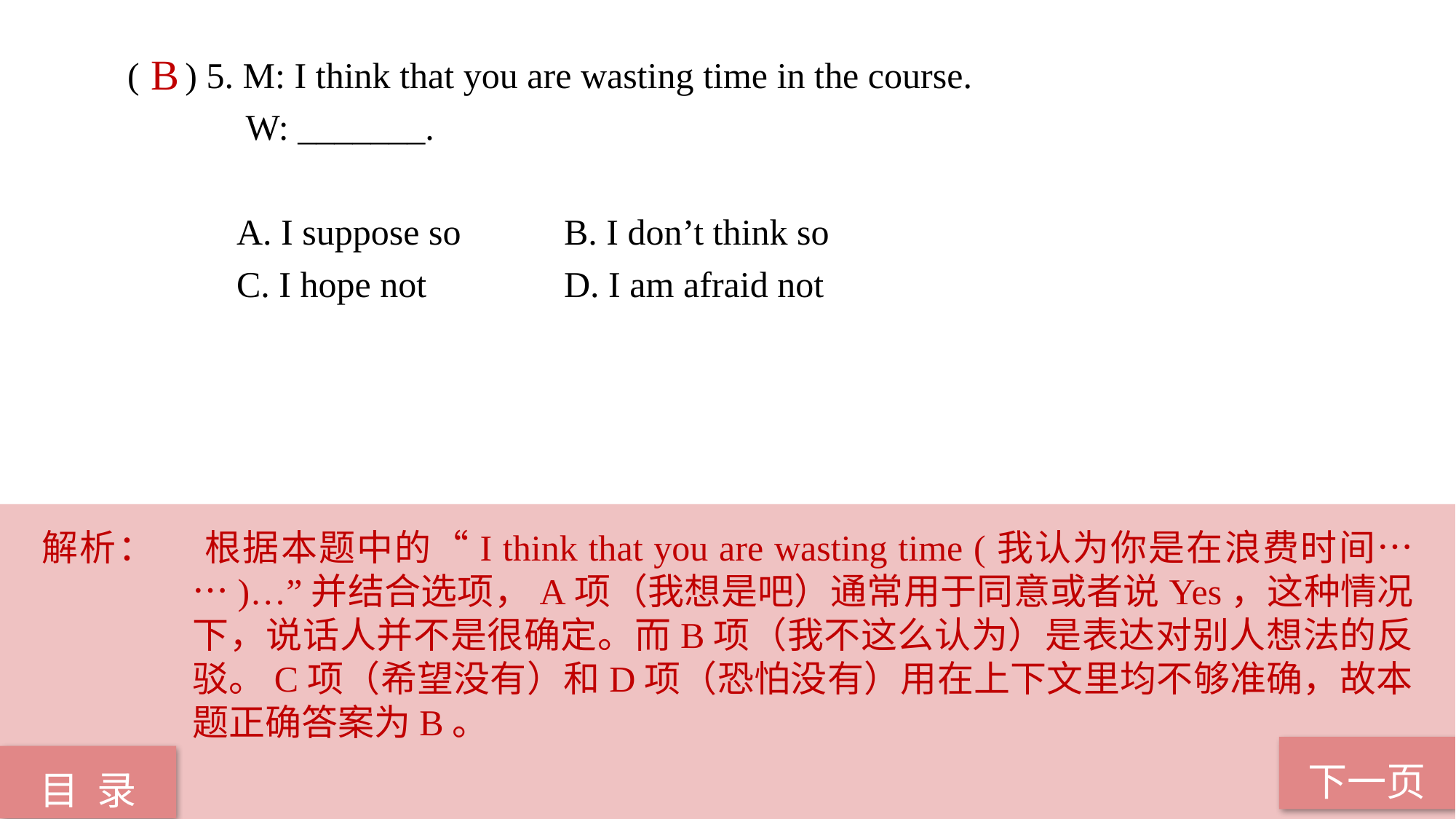

(     ) 5. M: I think that you are wasting time in the course.
	 W: _______.

	A. I suppose so 	B. I don’t think so
	C. I hope not 		D. I am afraid not

B
解析：     根据本题中的“I think that you are wasting time (我认为你是在浪费时间……)…”并结合选项，A项（我想是吧）通常用于同意或者说Yes，这种情况下，说话人并不是很确定。而B项（我不这么认为）是表达对别人想法的反驳。C项（希望没有）和D项（恐怕没有）用在上下文里均不够准确，故本题正确答案为B。
下一页